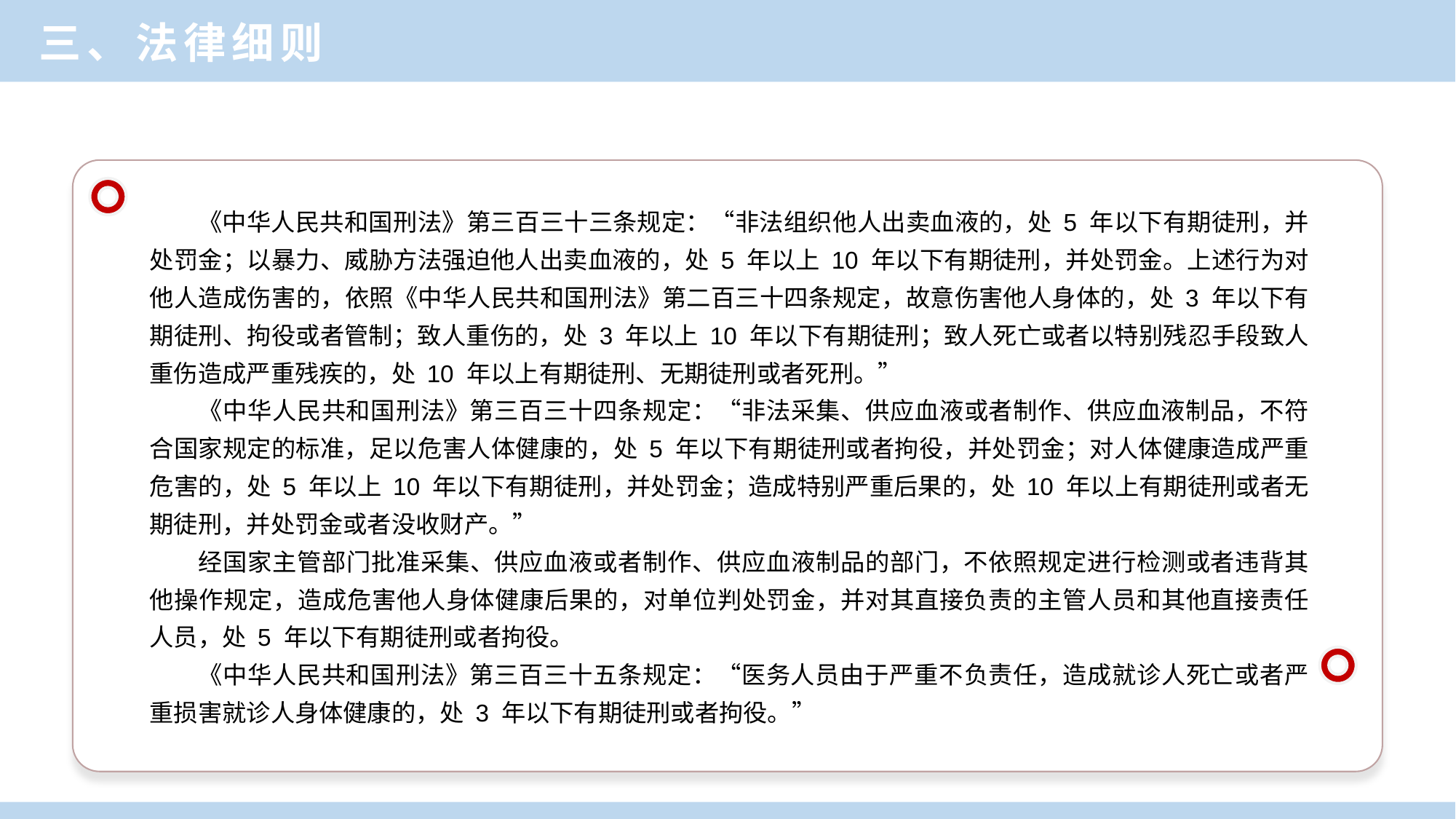

三、法律细则

《中华人民共和国刑法》第三百三十三条规定：“非法组织他人出卖血液的，处 5 年以下有期徒刑，并处罚金；以暴力、威胁方法强迫他人出卖血液的，处 5 年以上 10 年以下有期徒刑，并处罚金。上述行为对他人造成伤害的，依照《中华人民共和国刑法》第二百三十四条规定，故意伤害他人身体的，处 3 年以下有期徒刑、拘役或者管制；致人重伤的，处 3 年以上 10 年以下有期徒刑；致人死亡或者以特别残忍手段致人重伤造成严重残疾的，处 10 年以上有期徒刑、无期徒刑或者死刑。”
《中华人民共和国刑法》第三百三十四条规定：“非法采集、供应血液或者制作、供应血液制品，不符合国家规定的标准，足以危害人体健康的，处 5 年以下有期徒刑或者拘役，并处罚金；对人体健康造成严重危害的，处 5 年以上 10 年以下有期徒刑，并处罚金；造成特别严重后果的，处 10 年以上有期徒刑或者无期徒刑，并处罚金或者没收财产。”
经国家主管部门批准采集、供应血液或者制作、供应血液制品的部门，不依照规定进行检测或者违背其他操作规定，造成危害他人身体健康后果的，对单位判处罚金，并对其直接负责的主管人员和其他直接责任人员，处 5 年以下有期徒刑或者拘役。
《中华人民共和国刑法》第三百三十五条规定：“医务人员由于严重不负责任，造成就诊人死亡或者严重损害就诊人身体健康的，处 3 年以下有期徒刑或者拘役。”